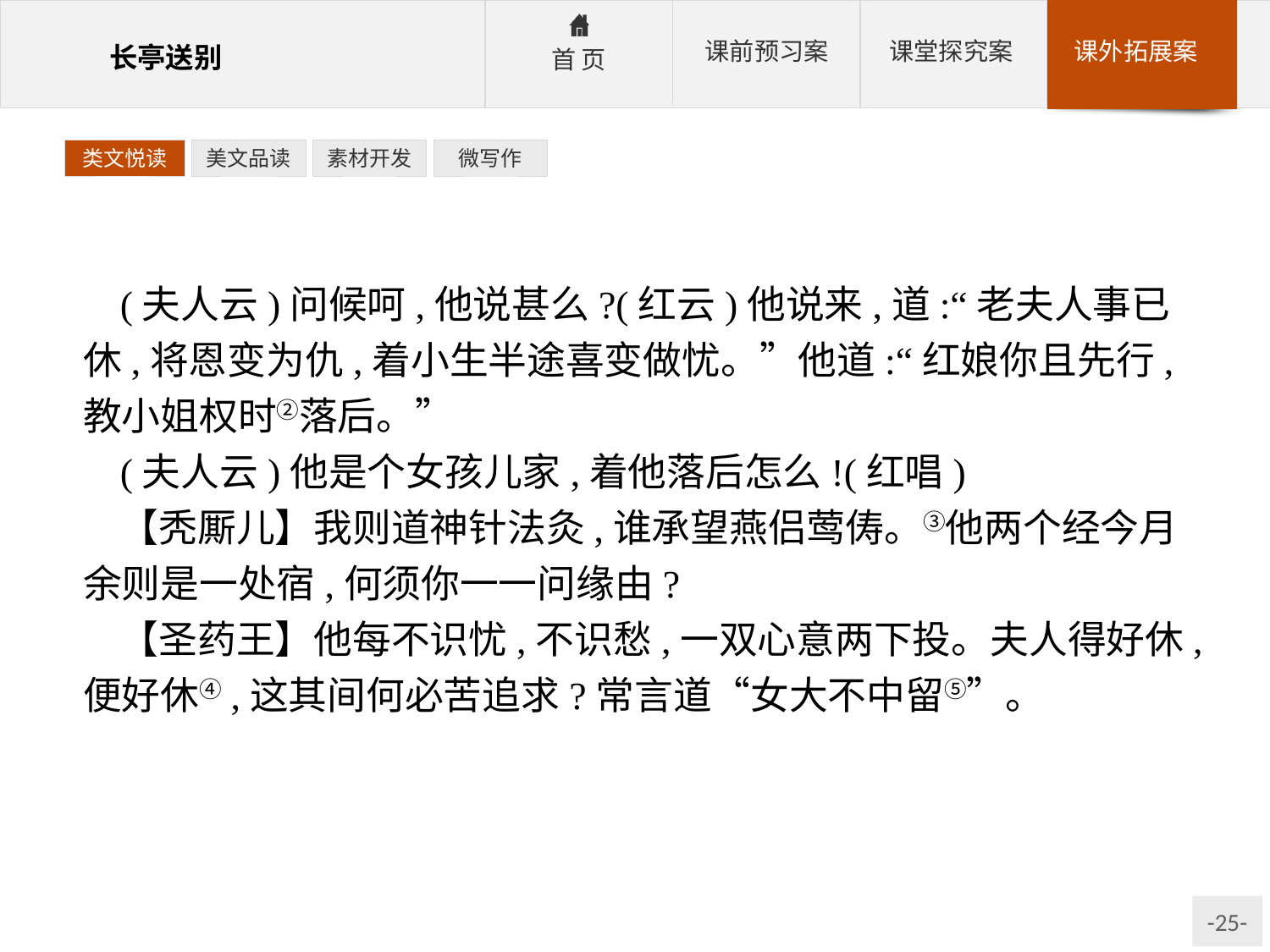

类文悦读
美文品读
素材开发
微写作
(夫人云)问候呵,他说甚么?(红云)他说来,道:“老夫人事已休,将恩变为仇,着小生半途喜变做忧。”他道:“红娘你且先行,教小姐权时②落后。”
(夫人云)他是个女孩儿家,着他落后怎么!(红唱)
【秃厮儿】我则道神针法灸,谁承望燕侣莺俦。③他两个经今月余则是一处宿,何须你一一问缘由?
【圣药王】他每不识忧,不识愁,一双心意两下投。夫人得好休,便好休④,这其间何必苦追求?常言道“女大不中留⑤”。